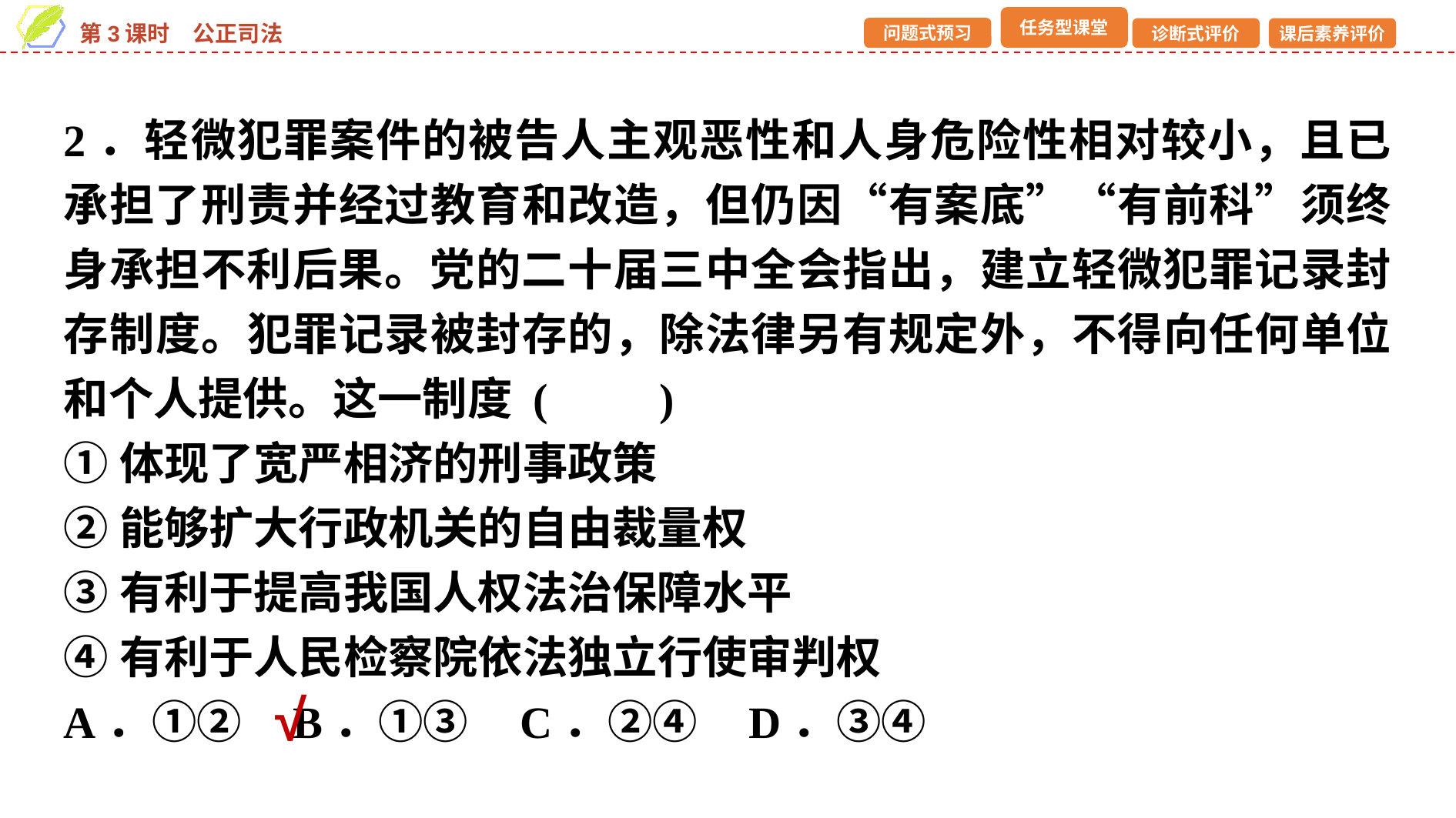

2．轻微犯罪案件的被告人主观恶性和人身危险性相对较小，且已承担了刑责并经过教育和改造，但仍因“有案底”“有前科”须终身承担不利后果。党的二十届三中全会指出，建立轻微犯罪记录封存制度。犯罪记录被封存的，除法律另有规定外，不得向任何单位和个人提供。这一制度 (　　)
①体现了宽严相济的刑事政策
②能够扩大行政机关的自由裁量权
③有利于提高我国人权法治保障水平
④有利于人民检察院依法独立行使审判权
A．①②    B．①③    C．②④    D．③④
√